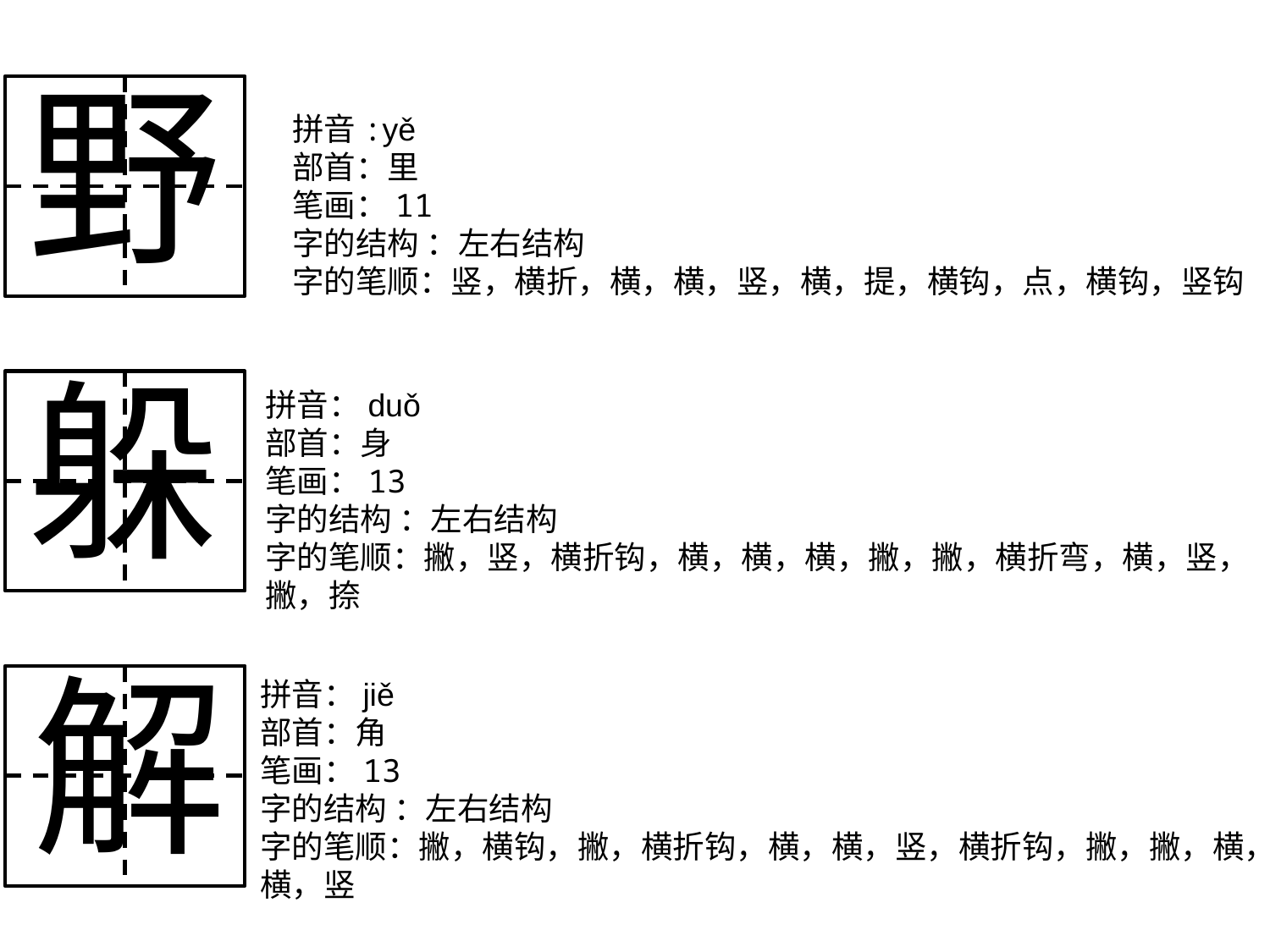

野

拼音:yě
部首：里
笔画：11
字的结构 ：左右结构
字的笔顺：竖，横折，横，横，竖，横，提，横钩，点，横钩，竖钩
躲

拼音：duǒ
部首：身
笔画：13
字的结构 ：左右结构
字的笔顺：撇，竖，横折钩，横，横，横，撇，撇，横折弯，横，竖，撇，捺
解

拼音：jiě
部首：角
笔画：13
字的结构 ：左右结构
字的笔顺：撇，横钩，撇，横折钩，横，横，竖，横折钩，撇，撇，横，横，竖